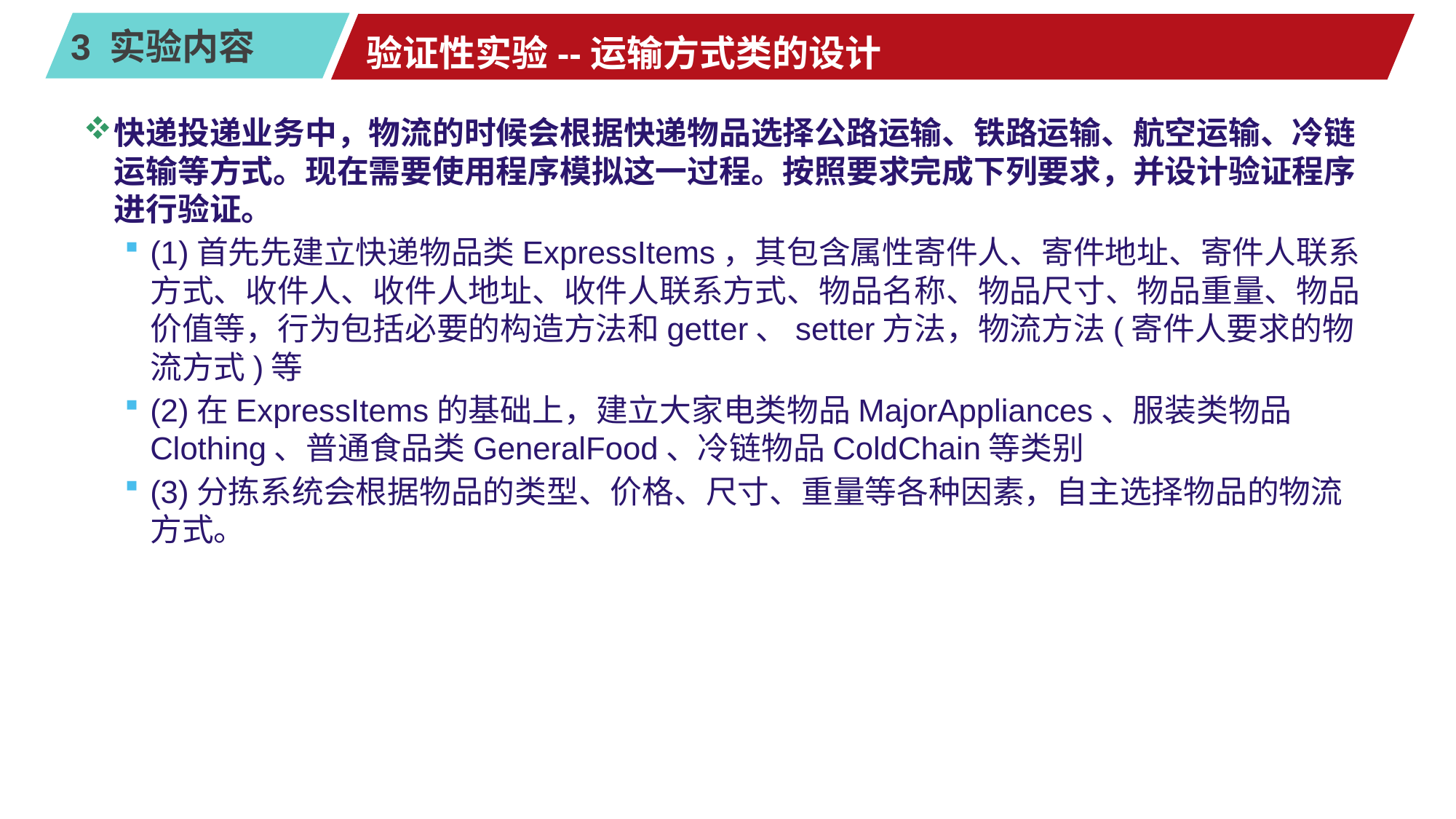

# 验证性实验--运输方式类的设计
快递投递业务中，物流的时候会根据快递物品选择公路运输、铁路运输、航空运输、冷链运输等方式。现在需要使用程序模拟这一过程。按照要求完成下列要求，并设计验证程序进行验证。
(1)首先先建立快递物品类ExpressItems，其包含属性寄件人、寄件地址、寄件人联系方式、收件人、收件人地址、收件人联系方式、物品名称、物品尺寸、物品重量、物品价值等，行为包括必要的构造方法和getter、setter方法，物流方法(寄件人要求的物流方式)等
(2)在ExpressItems的基础上，建立大家电类物品MajorAppliances、服装类物品Clothing、普通食品类GeneralFood、冷链物品ColdChain等类别
(3)分拣系统会根据物品的类型、价格、尺寸、重量等各种因素，自主选择物品的物流方式。